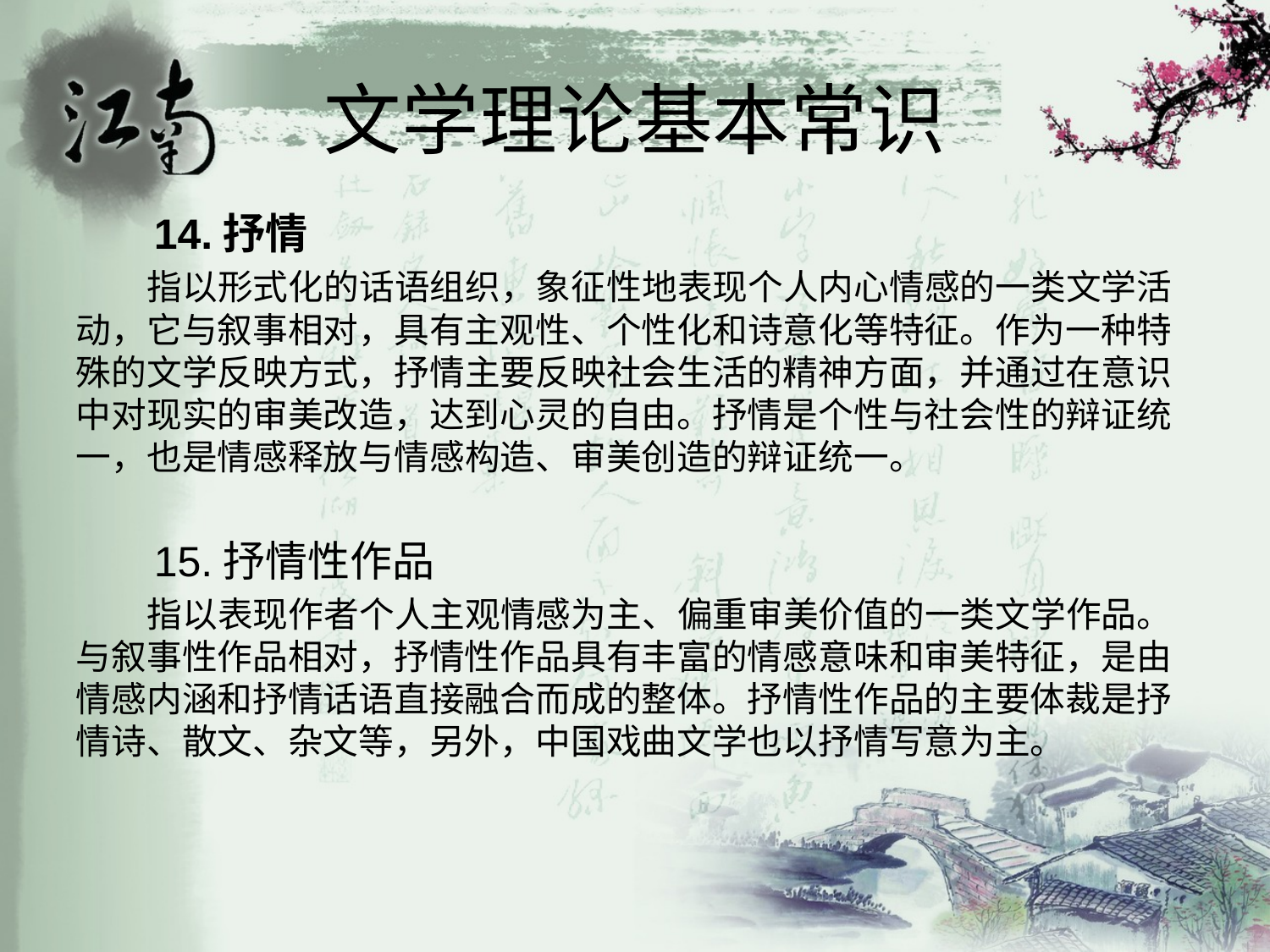

# 文学理论基本常识
        14.抒情
        指以形式化的话语组织，象征性地表现个人内心情感的一类文学活动，它与叙事相对，具有主观性、个性化和诗意化等特征。作为一种特殊的文学反映方式，抒情主要反映社会生活的精神方面，并通过在意识中对现实的审美改造，达到心灵的自由。抒情是个性与社会性的辩证统一，也是情感释放与情感构造、审美创造的辩证统一。

        15.抒情性作品
        指以表现作者个人主观情感为主、偏重审美价值的一类文学作品。与叙事性作品相对，抒情性作品具有丰富的情感意味和审美特征，是由情感内涵和抒情话语直接融合而成的整体。抒情性作品的主要体裁是抒情诗、散文、杂文等，另外，中国戏曲文学也以抒情写意为主。